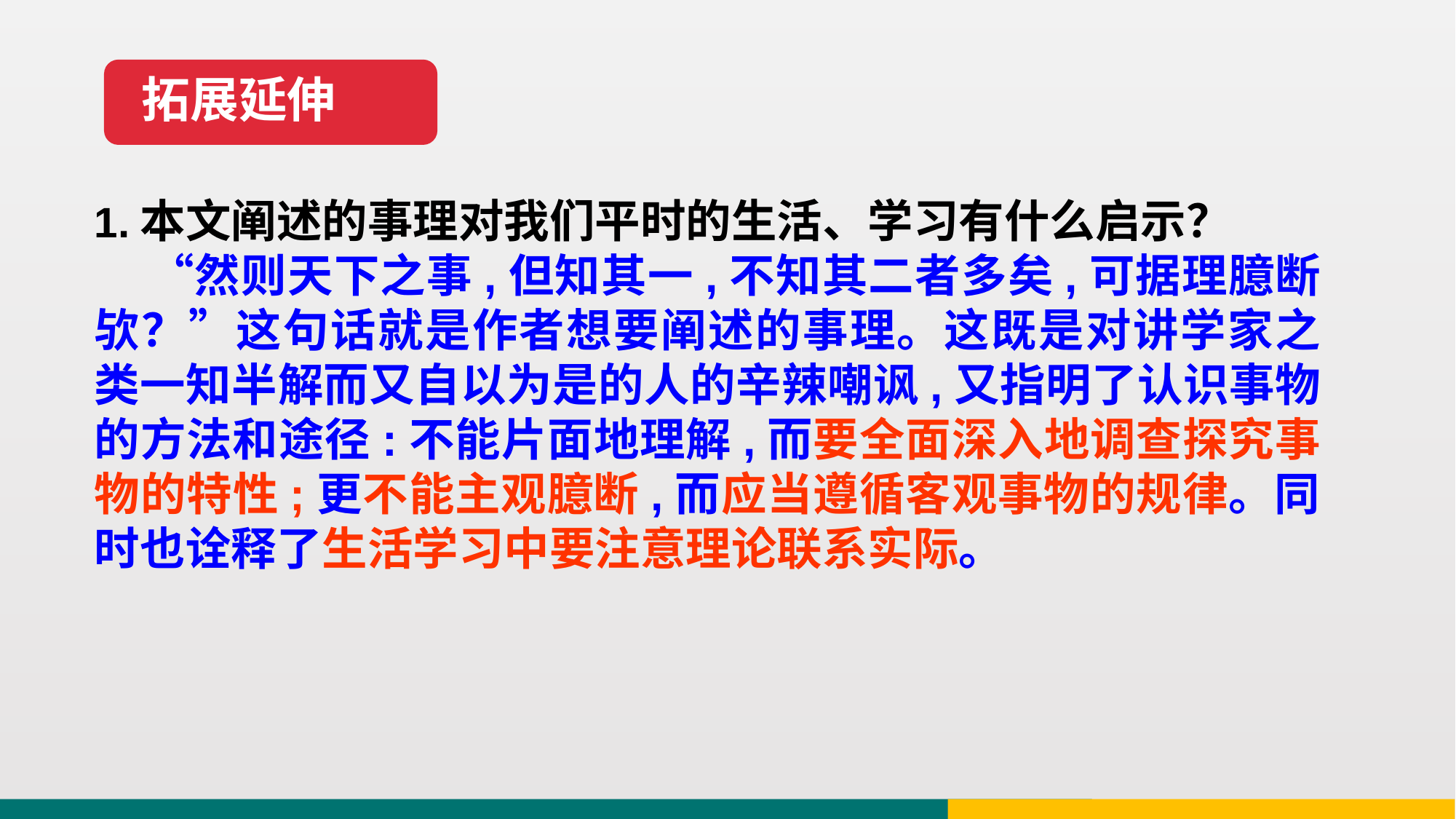

拓展延伸
1.本文阐述的事理对我们平时的生活、学习有什么启示？
　 “然则天下之事,但知其一,不知其二者多矣,可据理臆断欤？”这句话就是作者想要阐述的事理。这既是对讲学家之类一知半解而又自以为是的人的辛辣嘲讽,又指明了认识事物的方法和途径:不能片面地理解,而要全面深入地调查探究事物的特性;更不能主观臆断,而应当遵循客观事物的规律。同时也诠释了生活学习中要注意理论联系实际。